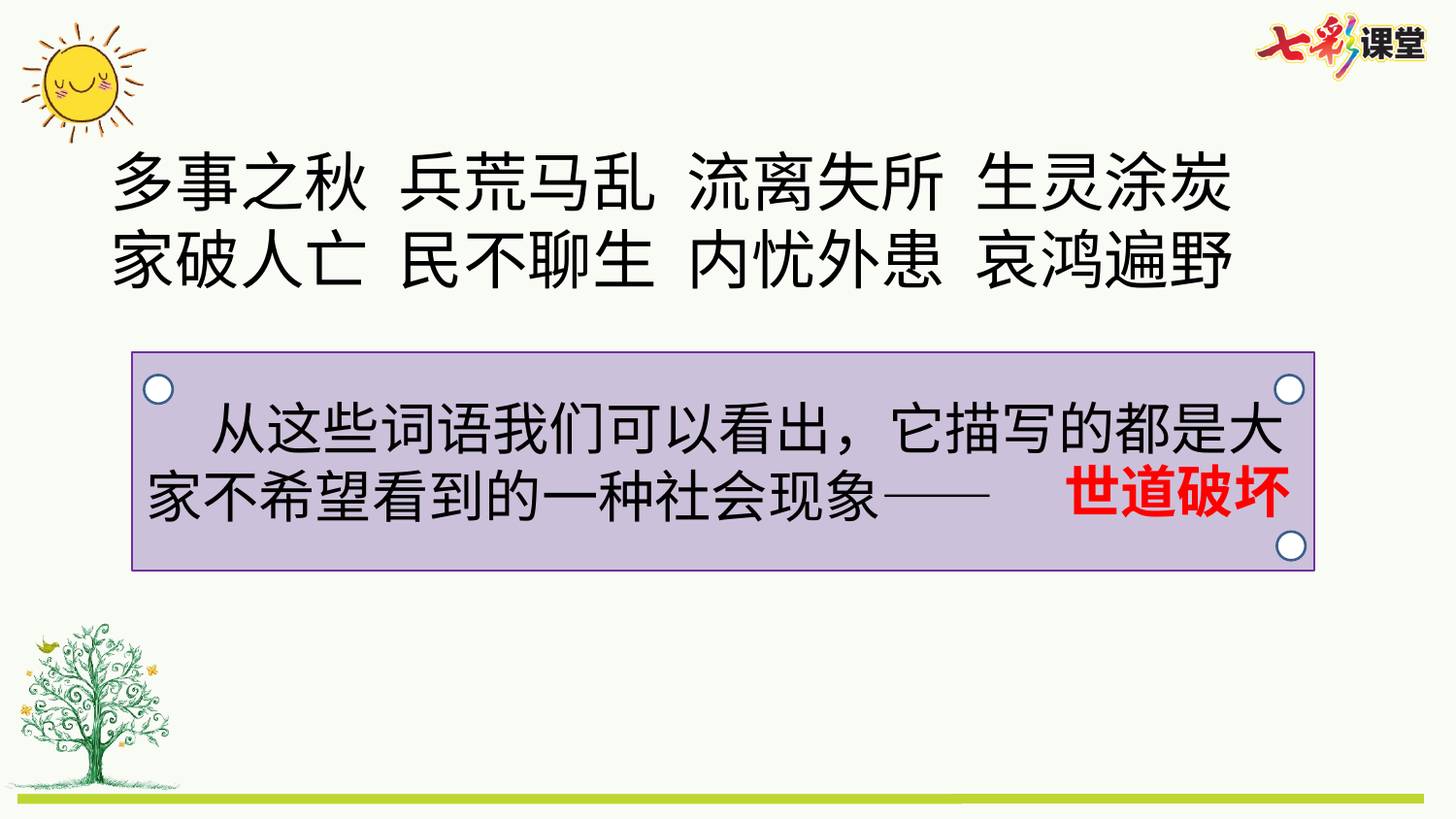

多事之秋  兵荒马乱  流离失所  生灵涂炭
家破人亡  民不聊生  内忧外患  哀鸿遍野
    从这些词语我们可以看出，它描写的都是大家不希望看到的一种社会现象——

世道破坏